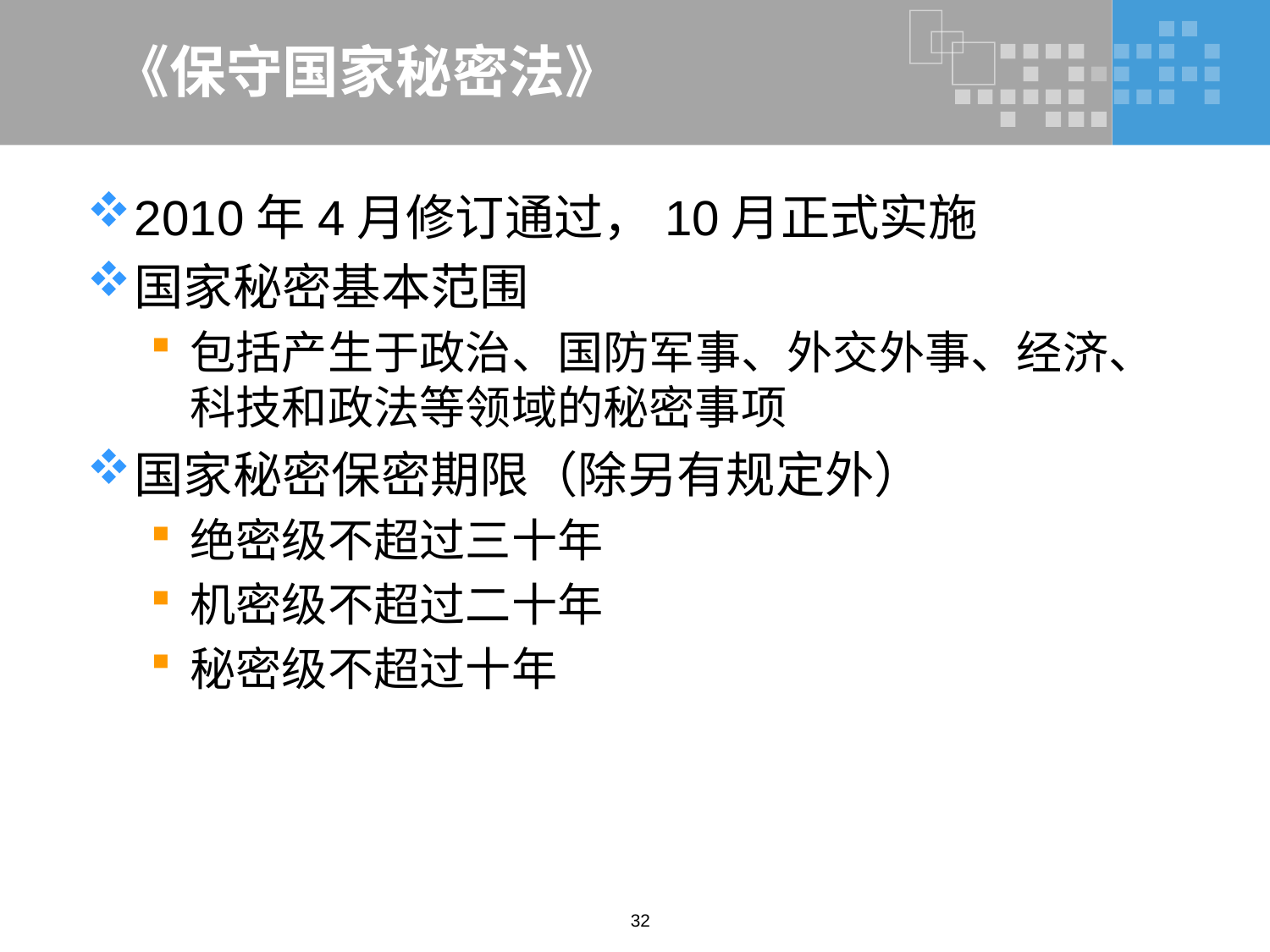

# 《保守国家秘密法》
2010年4月修订通过，10月正式实施
国家秘密基本范围
包括产生于政治、国防军事、外交外事、经济、科技和政法等领域的秘密事项
国家秘密保密期限（除另有规定外）
绝密级不超过三十年
机密级不超过二十年
秘密级不超过十年

32